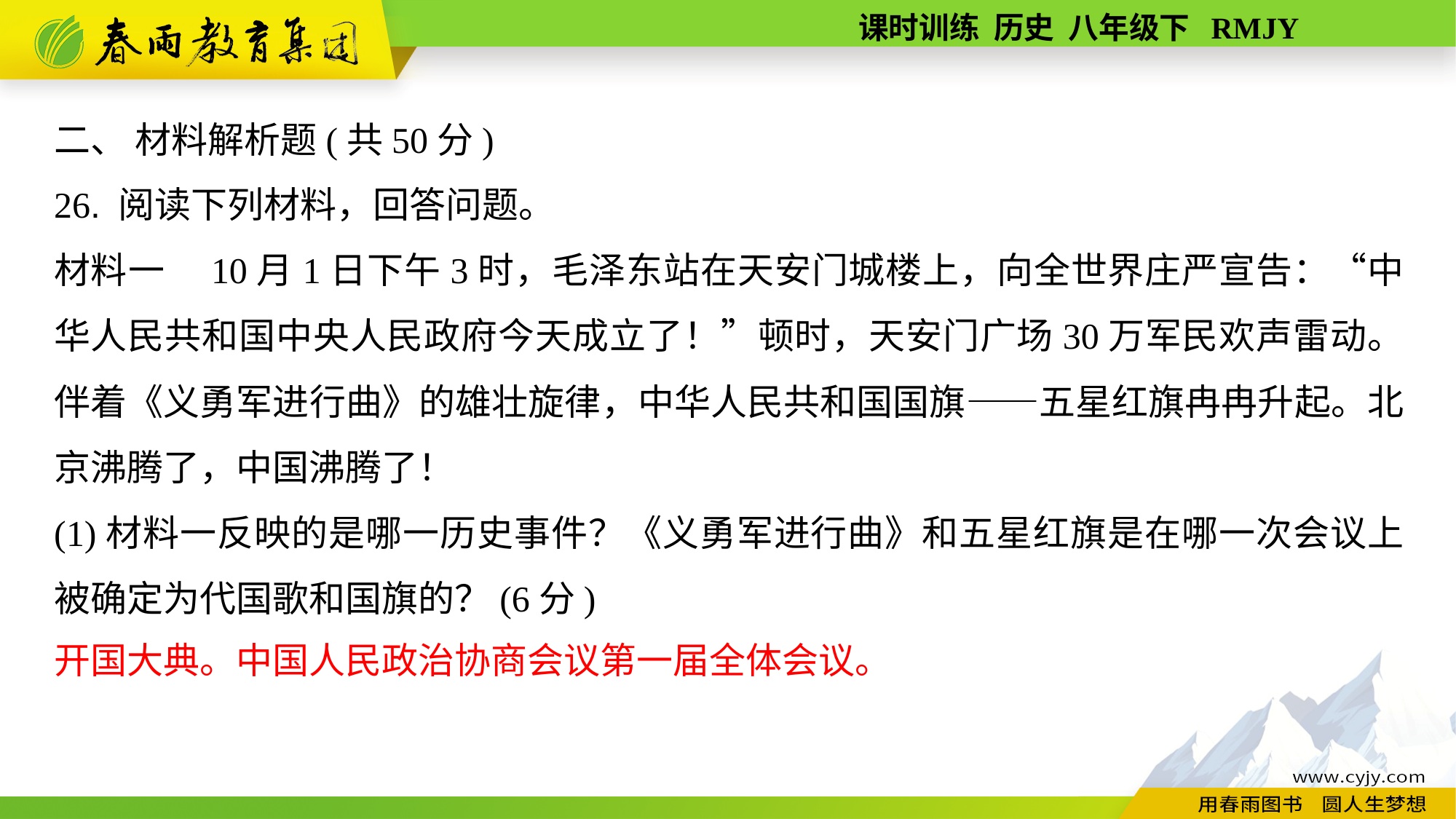

二、 材料解析题(共50分)
26. 阅读下列材料，回答问题。
材料一　10月1日下午3时，毛泽东站在天安门城楼上，向全世界庄严宣告：“中华人民共和国中央人民政府今天成立了！”顿时，天安门广场30万军民欢声雷动。伴着《义勇军进行曲》的雄壮旋律，中华人民共和国国旗——五星红旗冉冉升起。北京沸腾了，中国沸腾了！
(1)材料一反映的是哪一历史事件？《义勇军进行曲》和五星红旗是在哪一次会议上被确定为代国歌和国旗的？(6分)
开国大典。中国人民政治协商会议第一届全体会议。